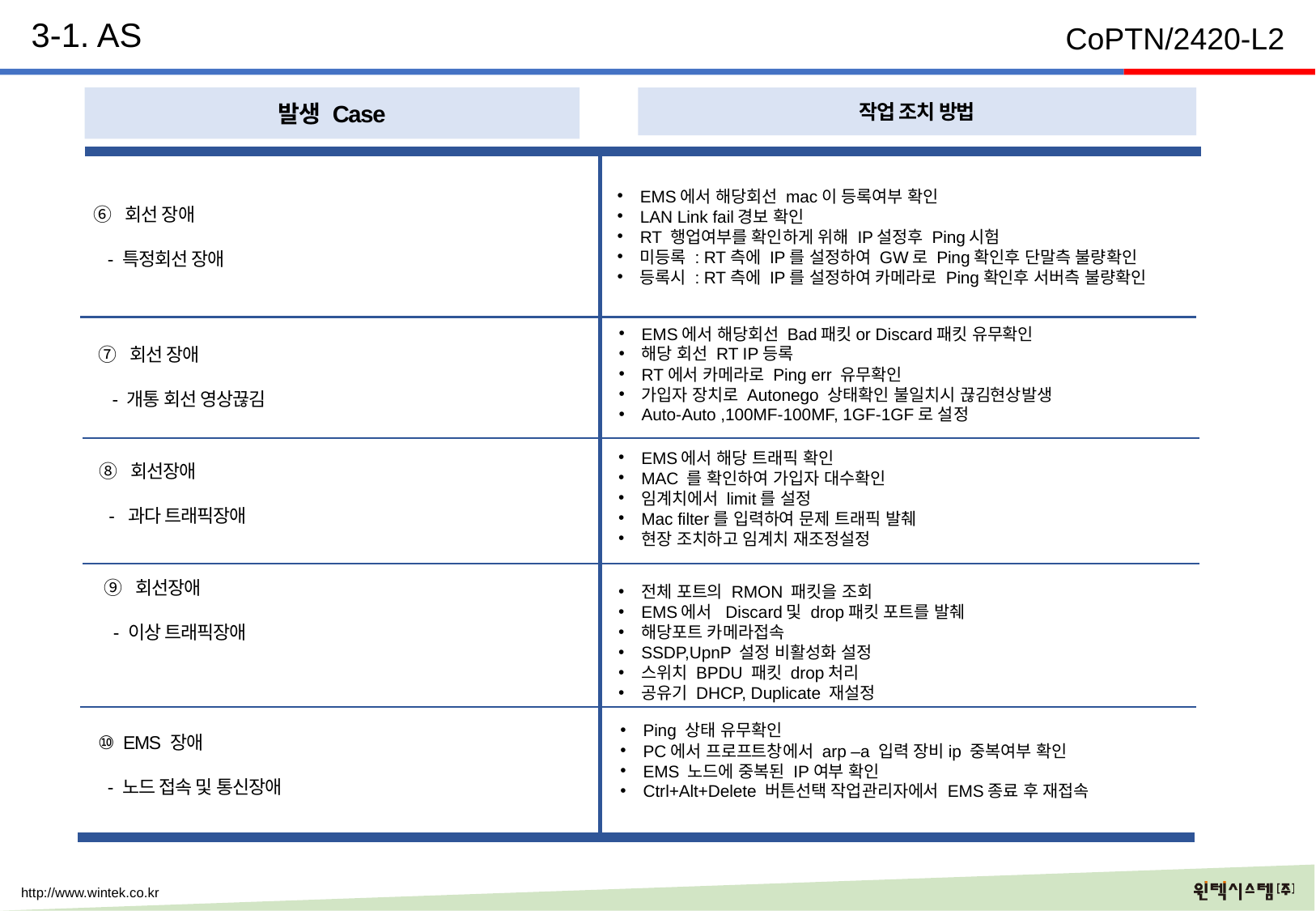

3-1. AS
CoPTN/2420-L2

발생 Case
작업 조치 방법
EMS에서 해당회선 mac이 등록여부 확인
LAN Link fail경보 확인
RT 행업여부를 확인하게 위해 IP설정후 Ping시험
미등록 : RT측에 IP를 설정하여 GW로 Ping확인후 단말측 불량확인
등록시 : RT측에 IP를 설정하여 카메라로 Ping확인후 서버측 불량확인
⑥  회선 장애

   - 특정회선 장애

EMS에서 해당회선 Bad패킷or Discard패킷 유무확인
해당 회선 RT IP등록
RT에서 카메라로 Ping err 유무확인
가입자 장치로 Autonego 상태확인 불일치시 끊김현상발생
Auto-Auto ,100MF-100MF, 1GF-1GF로 설정
⑦  회선 장애

   - 개통 회선 영상끊김
EMS에서 해당 트래픽 확인
MAC 를 확인하여 가입자 대수확인
임계치에서 limit를 설정
Mac filter를 입력하여 문제 트래픽 발췌
현장 조치하고 임계치 재조정설정
 ⑧  회선장애

   -  과다 트래픽장애

 ⑨  회선장애

   - 이상 트래픽장애

전체 포트의 RMON 패킷을 조회
EMS에서  Discard및 drop패킷 포트를 발췌
해당포트 카메라접속
SSDP,UpnP 설정 비활성화 설정
스위치 BPDU 패킷 drop처리
공유기 DHCP, Duplicate 재설정
Ping 상태 유무확인
PC에서 프로프트창에서 arp –a 입력 장비ip 중복여부 확인
EMS 노드에 중복된 IP여부 확인
Ctrl+Alt+Delete 버튼선택 작업관리자에서 EMS종료 후 재접속
 ⑩  EMS 장애

   - 노드 접속 및 통신장애